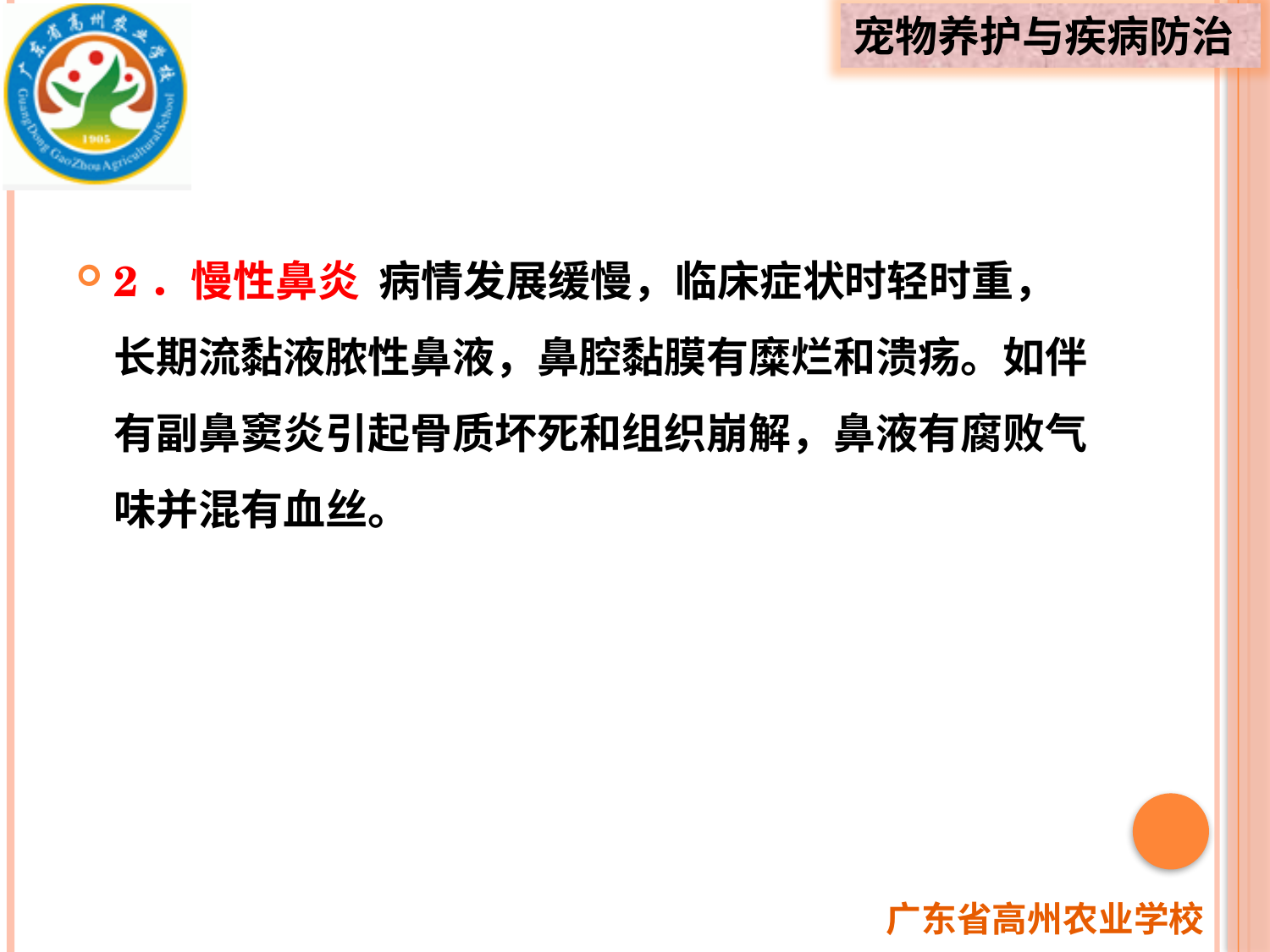

2．慢性鼻炎  病情发展缓慢，临床症状时轻时重，长期流黏液脓性鼻液，鼻腔黏膜有糜烂和溃疡。如伴有副鼻窦炎引起骨质坏死和组织崩解，鼻液有腐败气味并混有血丝。